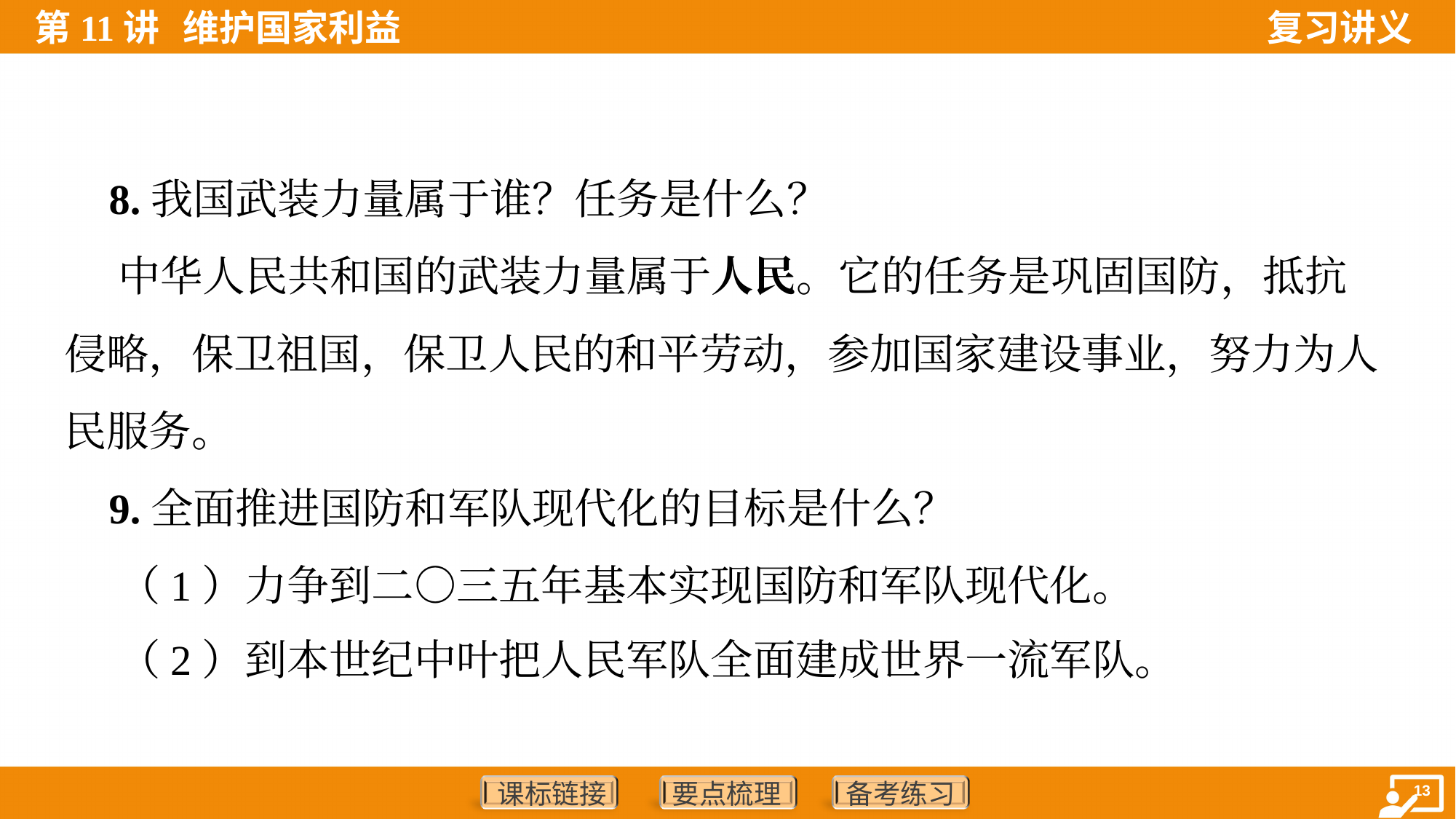

8.我国武装力量属于谁？任务是什么？
    中华人民共和国的武装力量属于人民。它的任务是巩固国防，抵抗
侵略，保卫祖国，保卫人民的和平劳动，参加国家建设事业，努力为人
民服务。
    9.全面推进国防和军队现代化的目标是什么？
    （1）力争到二○三五年基本实现国防和军队现代化。
    （2）到本世纪中叶把人民军队全面建成世界一流军队。